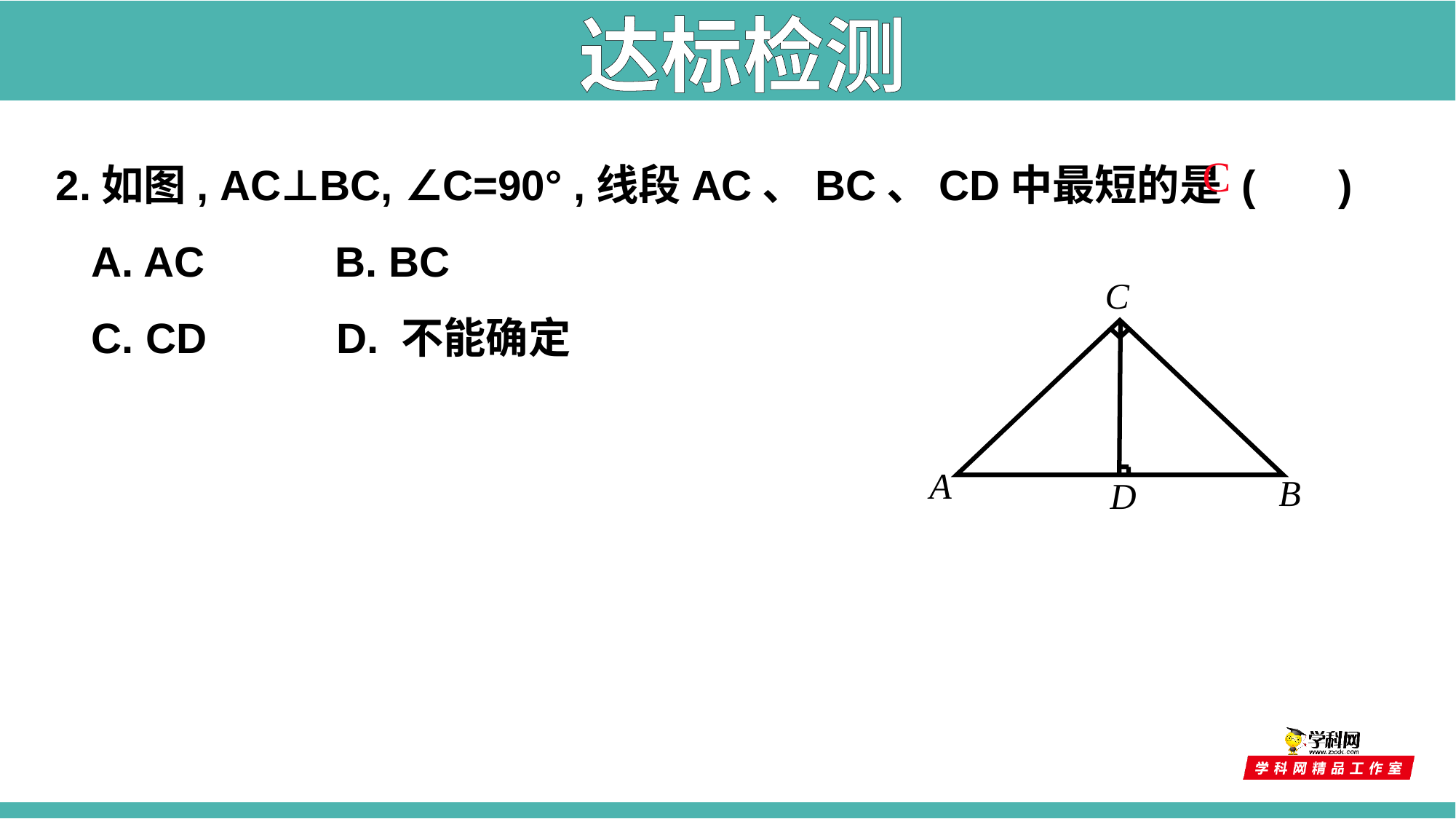

达标检测
2.如图, AC⊥BC, ∠C=90° ,线段AC、BC、CD中最短的是 (       )
   A. AC           B. BC
   C. CD           D. 不能确定
C
C

A
B
D